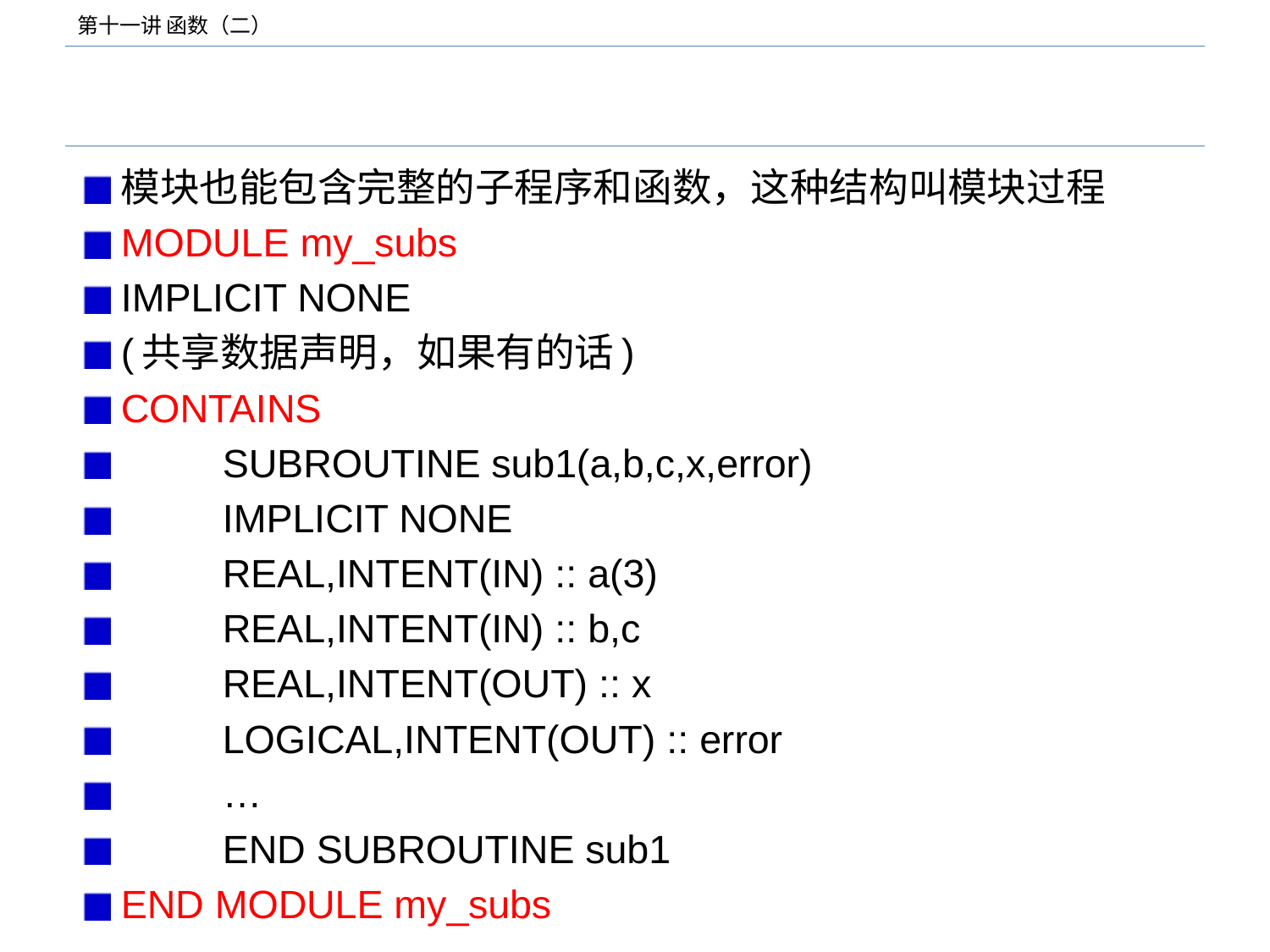

#
模块也能包含完整的子程序和函数，这种结构叫模块过程
MODULE my_subs
IMPLICIT NONE
(共享数据声明，如果有的话)
CONTAINS
	SUBROUTINE sub1(a,b,c,x,error)
	IMPLICIT NONE
	REAL,INTENT(IN) :: a(3)
	REAL,INTENT(IN) :: b,c
	REAL,INTENT(OUT) :: x
	LOGICAL,INTENT(OUT) :: error
 	…
	END SUBROUTINE sub1
END MODULE my_subs